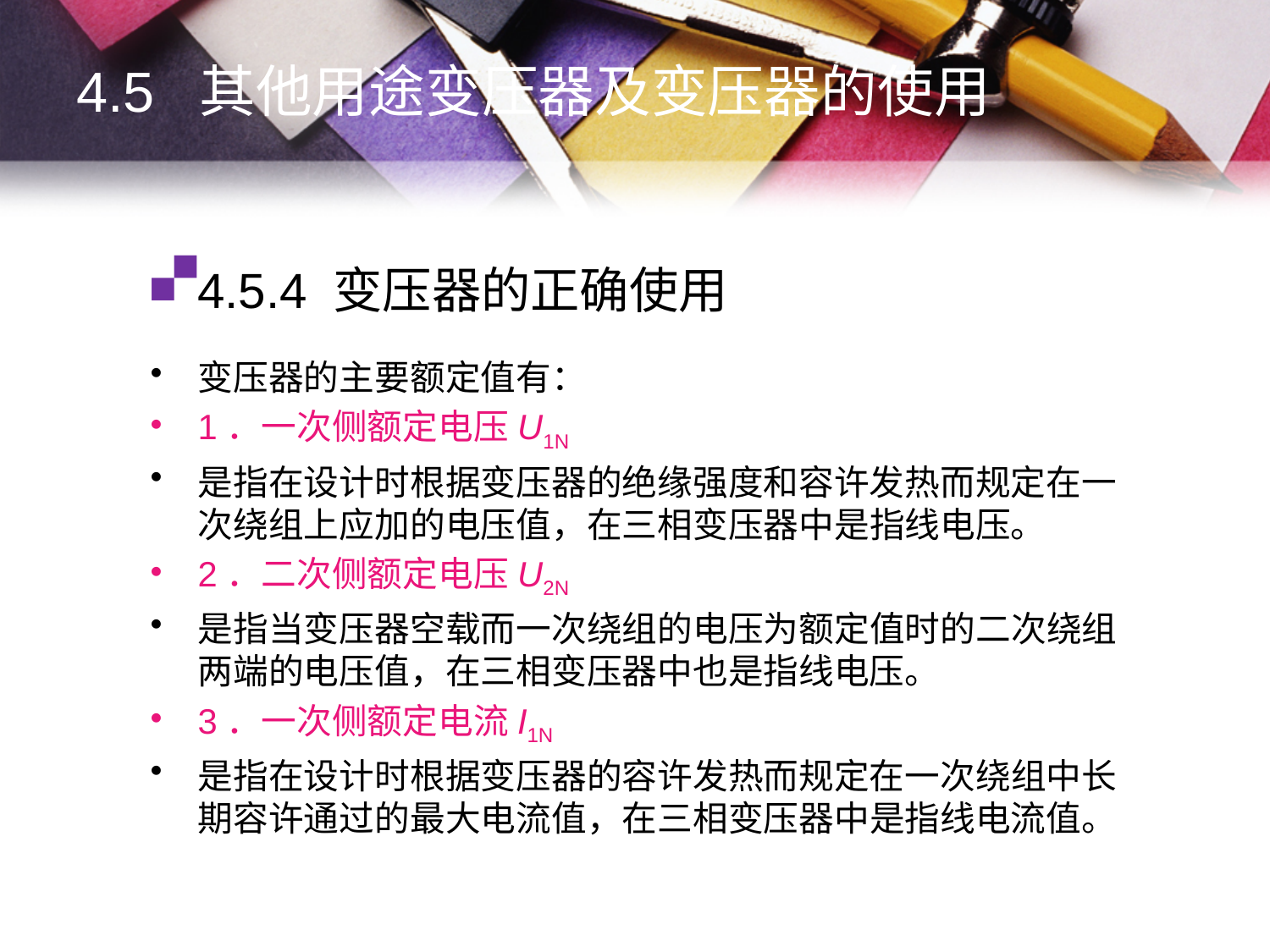

4.5  其他用途变压器及变压器的使用
# 4.5.4 变压器的正确使用
变压器的主要额定值有：
1．一次侧额定电压U1N
是指在设计时根据变压器的绝缘强度和容许发热而规定在一次绕组上应加的电压值，在三相变压器中是指线电压。
2．二次侧额定电压U2N
是指当变压器空载而一次绕组的电压为额定值时的二次绕组两端的电压值，在三相变压器中也是指线电压。
3．一次侧额定电流I1N
是指在设计时根据变压器的容许发热而规定在一次绕组中长期容许通过的最大电流值，在三相变压器中是指线电流值。